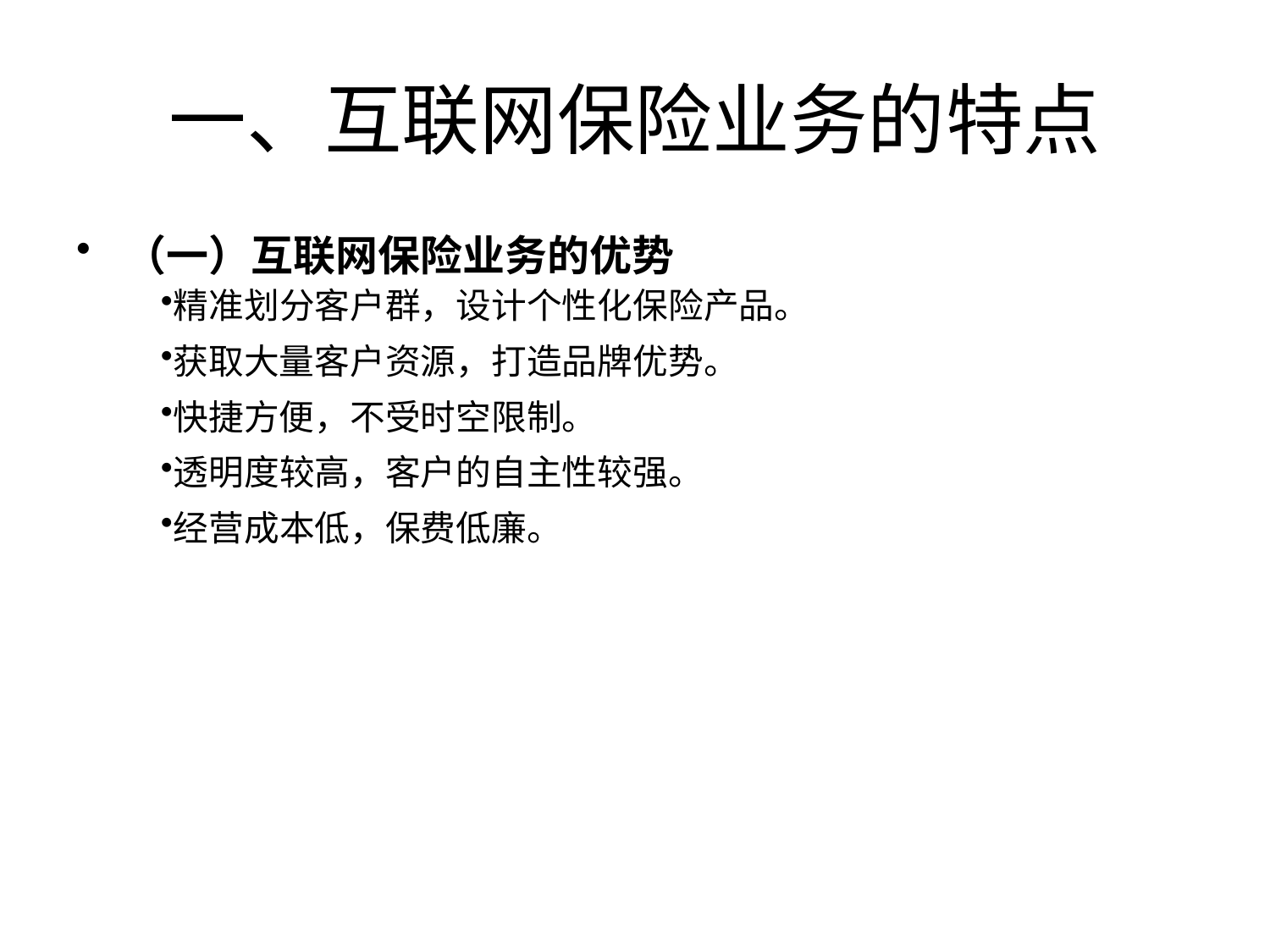

# 一、互联网保险业务的特点
（一）互联网保险业务的优势
精准划分客户群，设计个性化保险产品。
获取大量客户资源，打造品牌优势。
快捷方便，不受时空限制。
透明度较高，客户的自主性较强。
经营成本低，保费低廉。